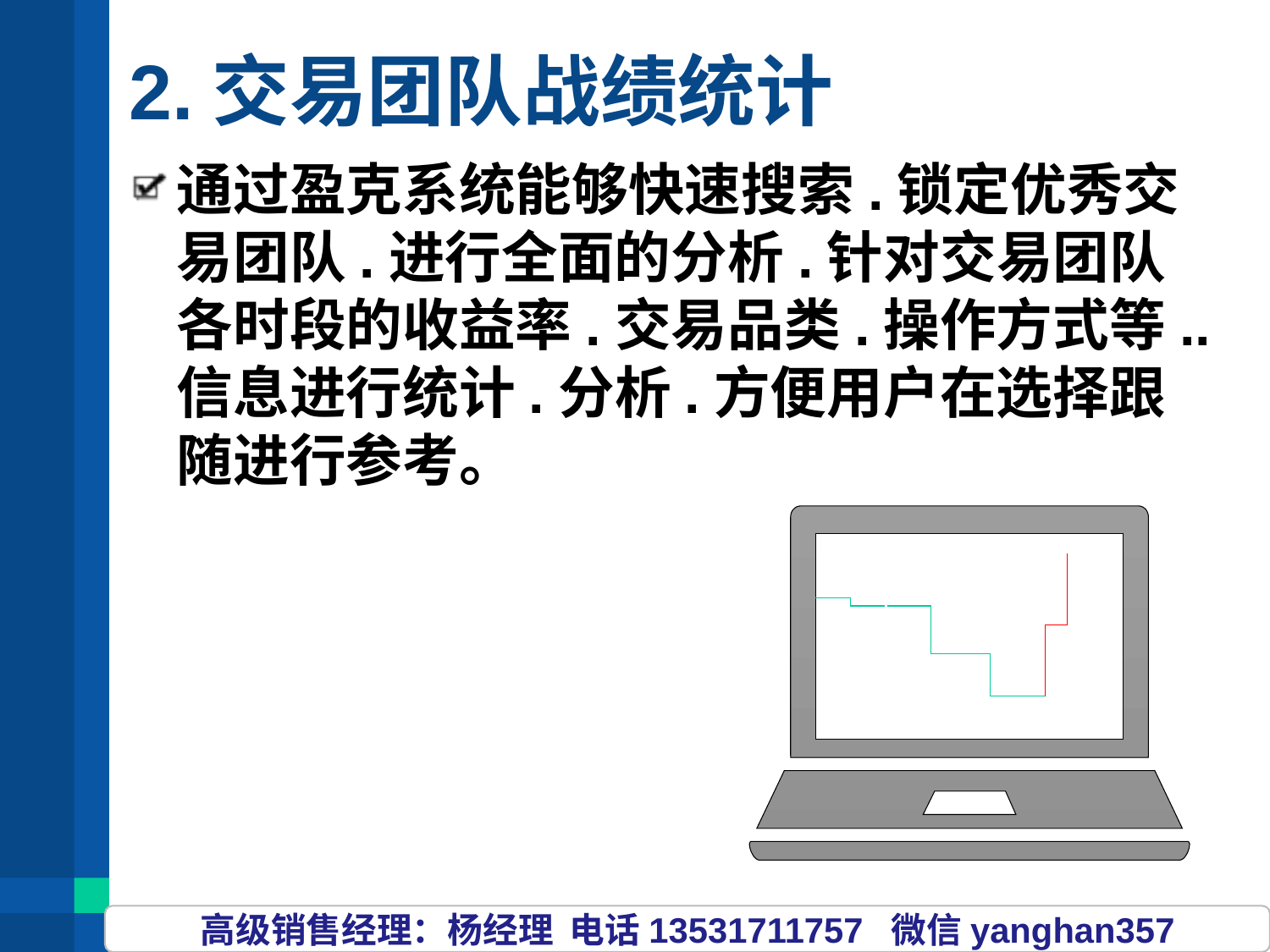

# 2.交易团队战绩统计
通过盈克系统能够快速搜索.锁定优秀交易团队.进行全面的分析.针对交易团队各时段的收益率.交易品类.操作方式等..信息进行统计.分析.方便用户在选择跟随进行参考。

高级销售经理：杨经理  电话13531711757  微信yanghan357